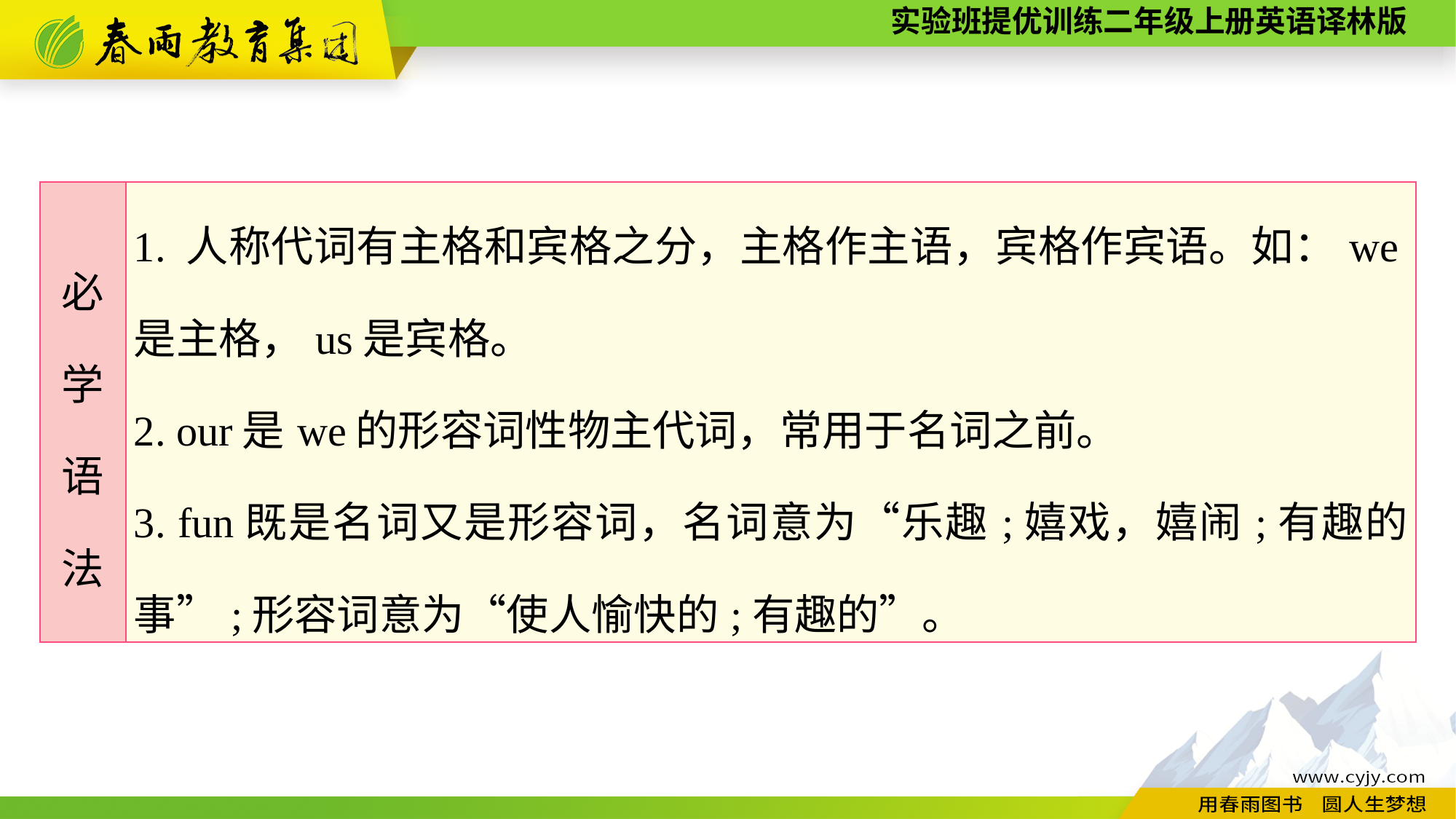

| 必 学 语 法 | 1. 人称代词有主格和宾格之分，主格作主语，宾格作宾语。如：we是主格，us是宾格。 2. our是we的形容词性物主代词，常用于名词之前。 3. fun既是名词又是形容词，名词意为“乐趣;嬉戏，嬉闹;有趣的事”;形容词意为“使人愉快的;有趣的”。 |
| --- | --- |